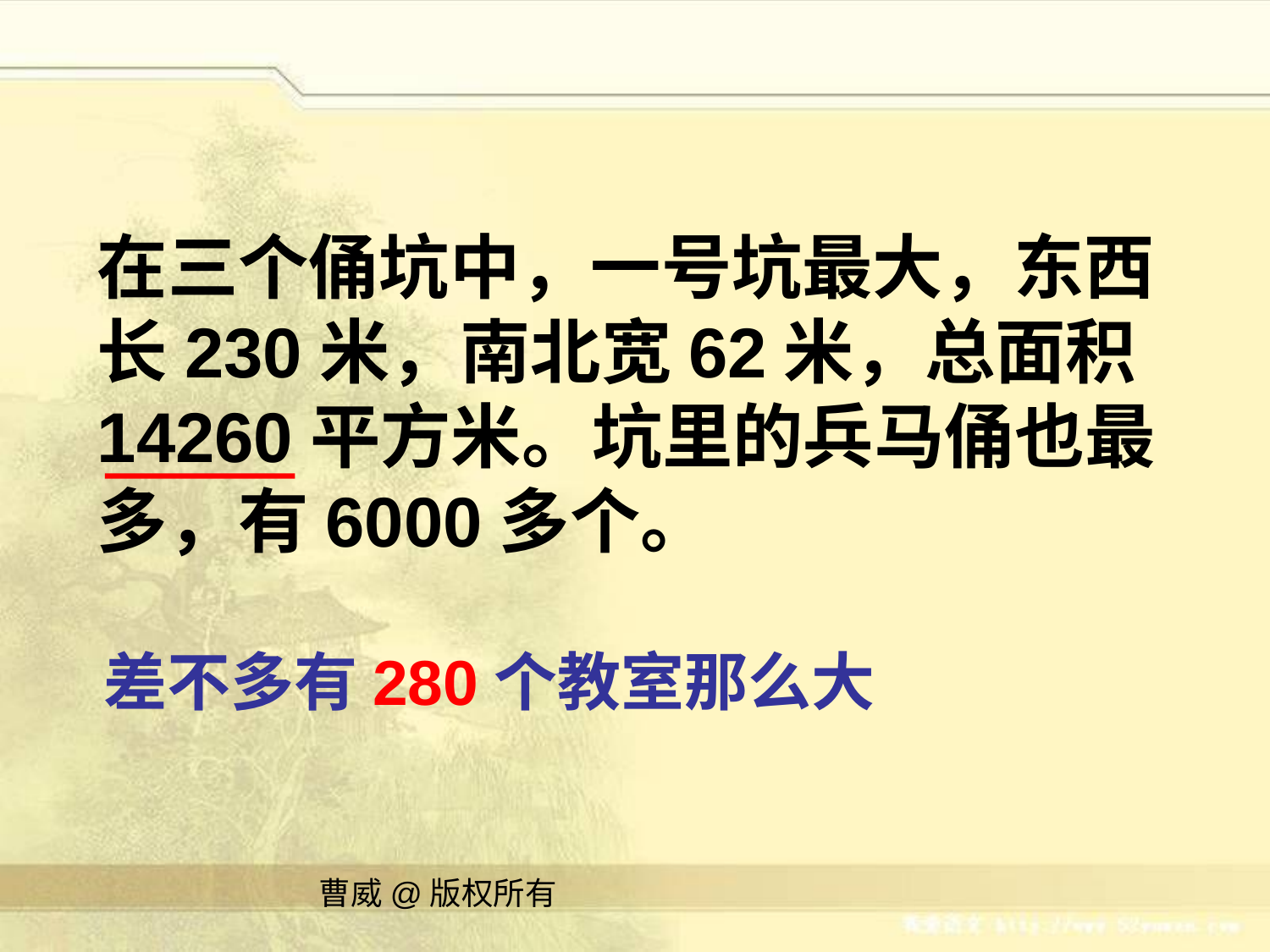

在三个俑坑中，一号坑最大，东西长230米，南北宽62米，总面积14260平方米。坑里的兵马俑也最多，有6000多个。

差不多有280个教室那么大